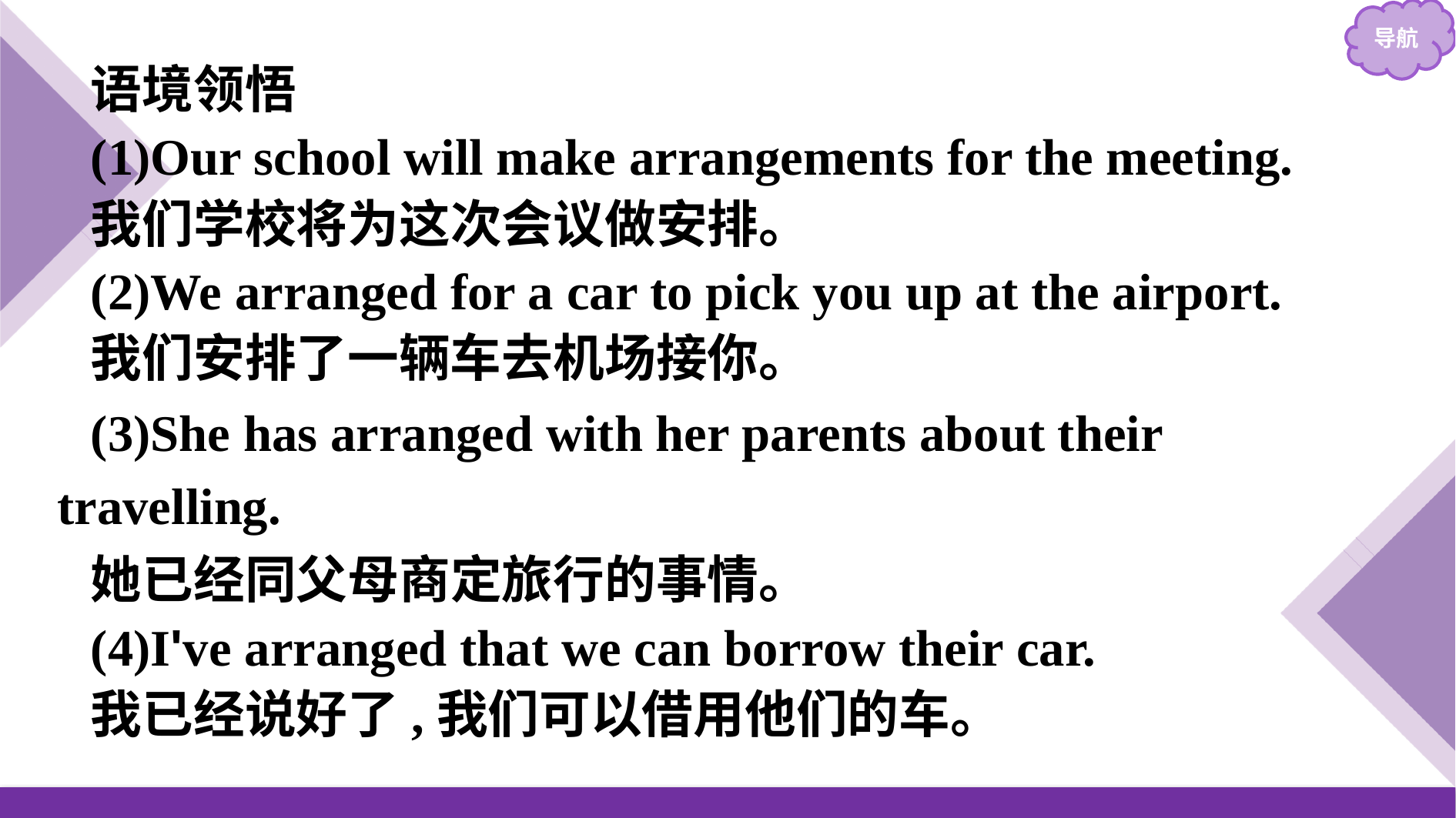

语境领悟
(1)Our school will make arrangements for the meeting.
我们学校将为这次会议做安排。
(2)We arranged for a car to pick you up at the airport.
我们安排了一辆车去机场接你。
(3)She has arranged with her parents about their travelling.
她已经同父母商定旅行的事情。
(4)I've arranged that we can borrow their car.
我已经说好了,我们可以借用他们的车。